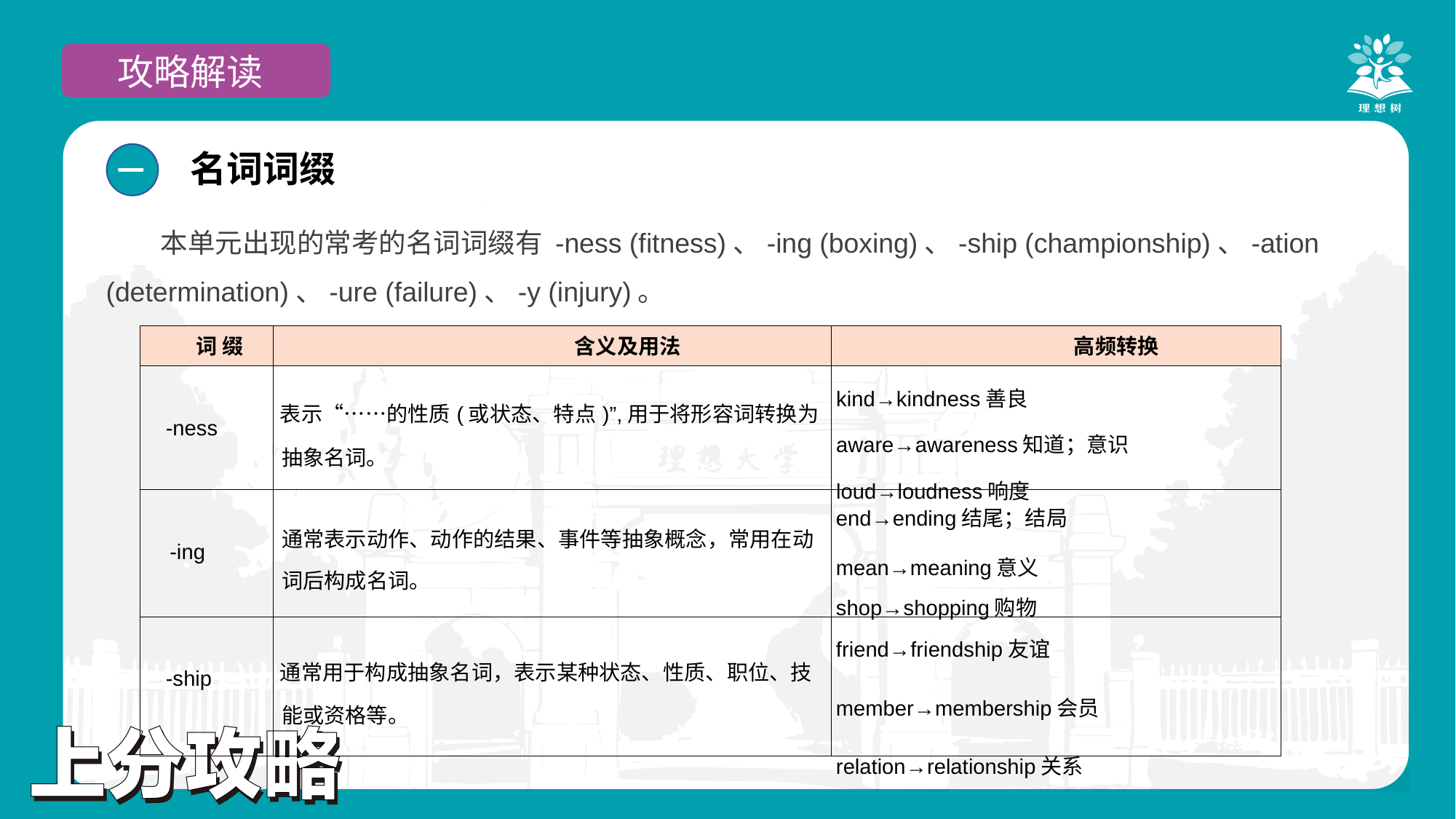

攻略解读
名词词缀

一
本单元出现的常考的名词词缀有 -ness (fitness)、-ing (boxing)、-ship (championship)、-ation (determination)、-ure (failure)、-y (injury)。
| 词 缀 | 含义及用法 | 高频转换 |
| --- | --- | --- |
| -ness | 表示“……的性质(或状态、特点)”,用于将形容词转换为抽象名词。 | kind→kindness善良 aware→awareness知道；意识 loud→loudness响度 |
| -ing | 通常表示动作、动作的结果、事件等抽象概念，常用在动 词后构成名词。 | end→ending结尾；结局 mean→meaning意义 shop→shopping购物 |
| -ship | 通常用于构成抽象名词，表示某种状态、性质、职位、技 能或资格等。 | friend→friendship友谊 member→membership会员 relation→relationship关系 |